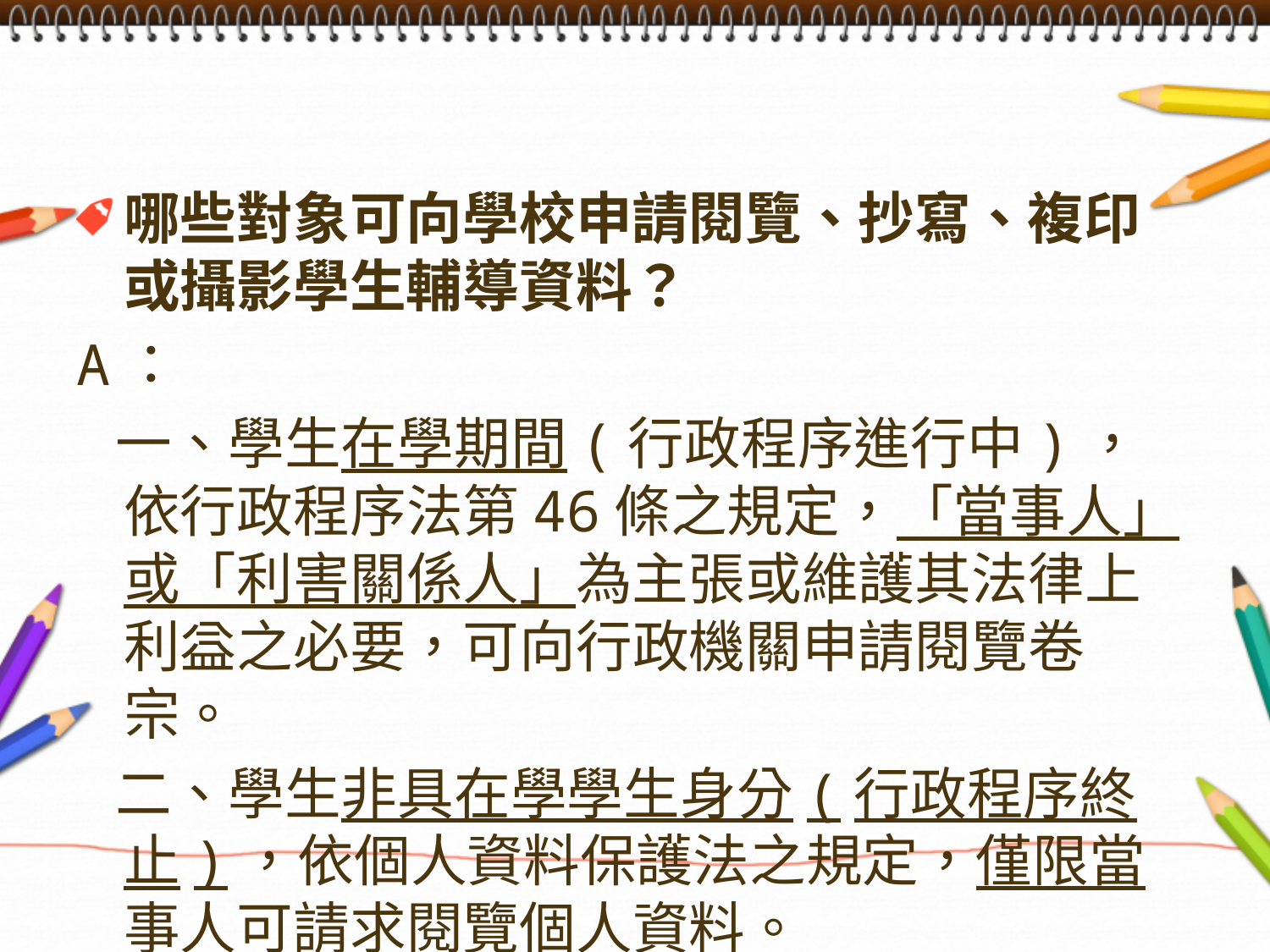

哪些對象可向學校申請閱覽、抄寫、複印或攝影學生輔導資料？
A：
  一、學生在學期間(行政程序進行中)，依行政程序法第46條之規定，「當事人」或「利害關係人」為主張或維護其法律上利益之必要，可向行政機關申請閱覽卷宗。
  二、學生非具在學學生身分(行政程序終止)，依個人資料保護法之規定，僅限當事人可請求閱覽個人資料。